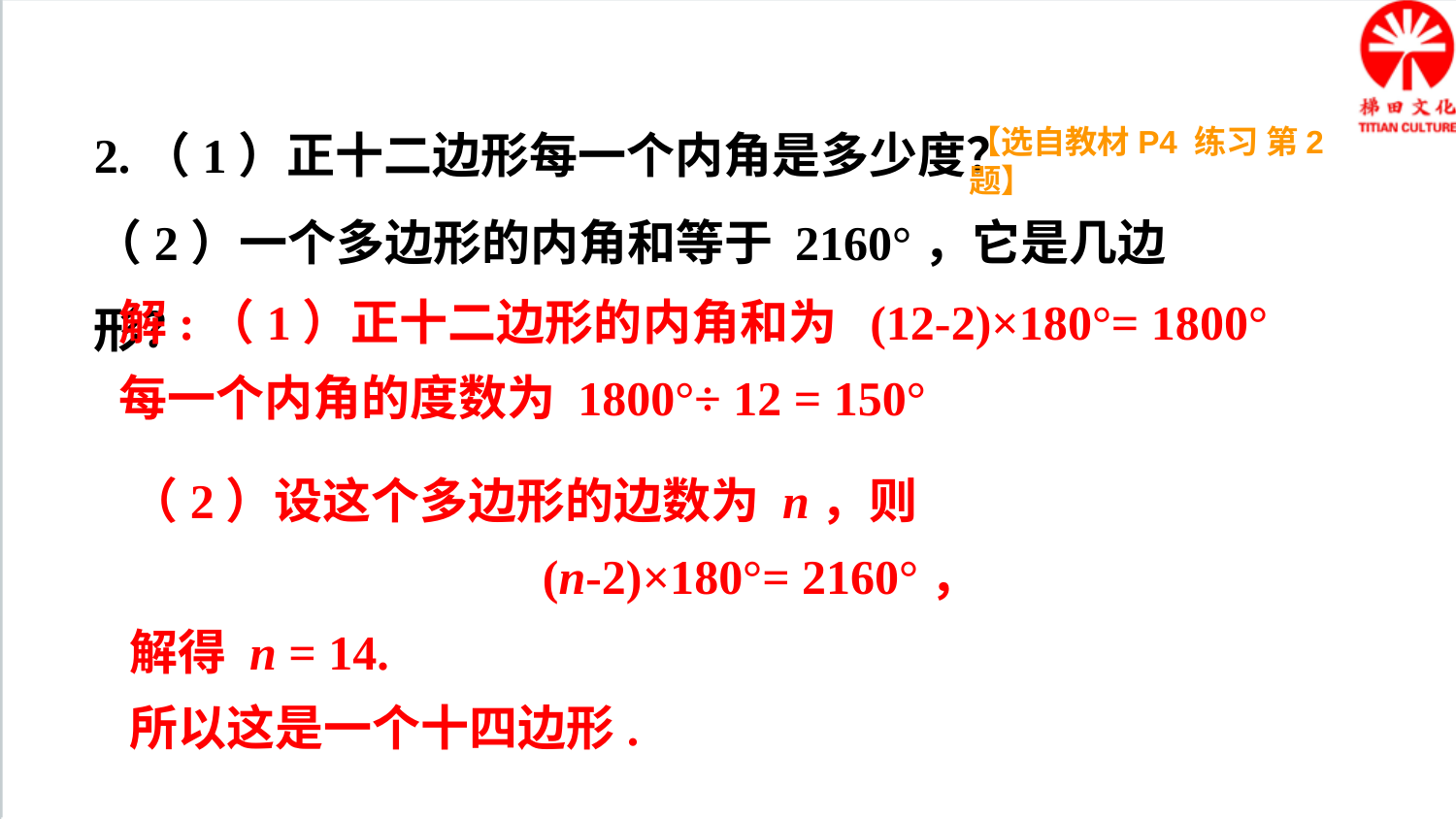

2.（1）正十二边形每一个内角是多少度？
（2）一个多边形的内角和等于 2160°，它是几边形？
【选自教材P4 练习 第2题】
解:（1）正十二边形的内角和为  (12-2)×180°= 1800°
每一个内角的度数为 1800°÷ 12 = 150°
（2）设这个多边形的边数为 n，则
                                  (n-2)×180°= 2160°，
解得 n = 14.
所以这是一个十四边形.